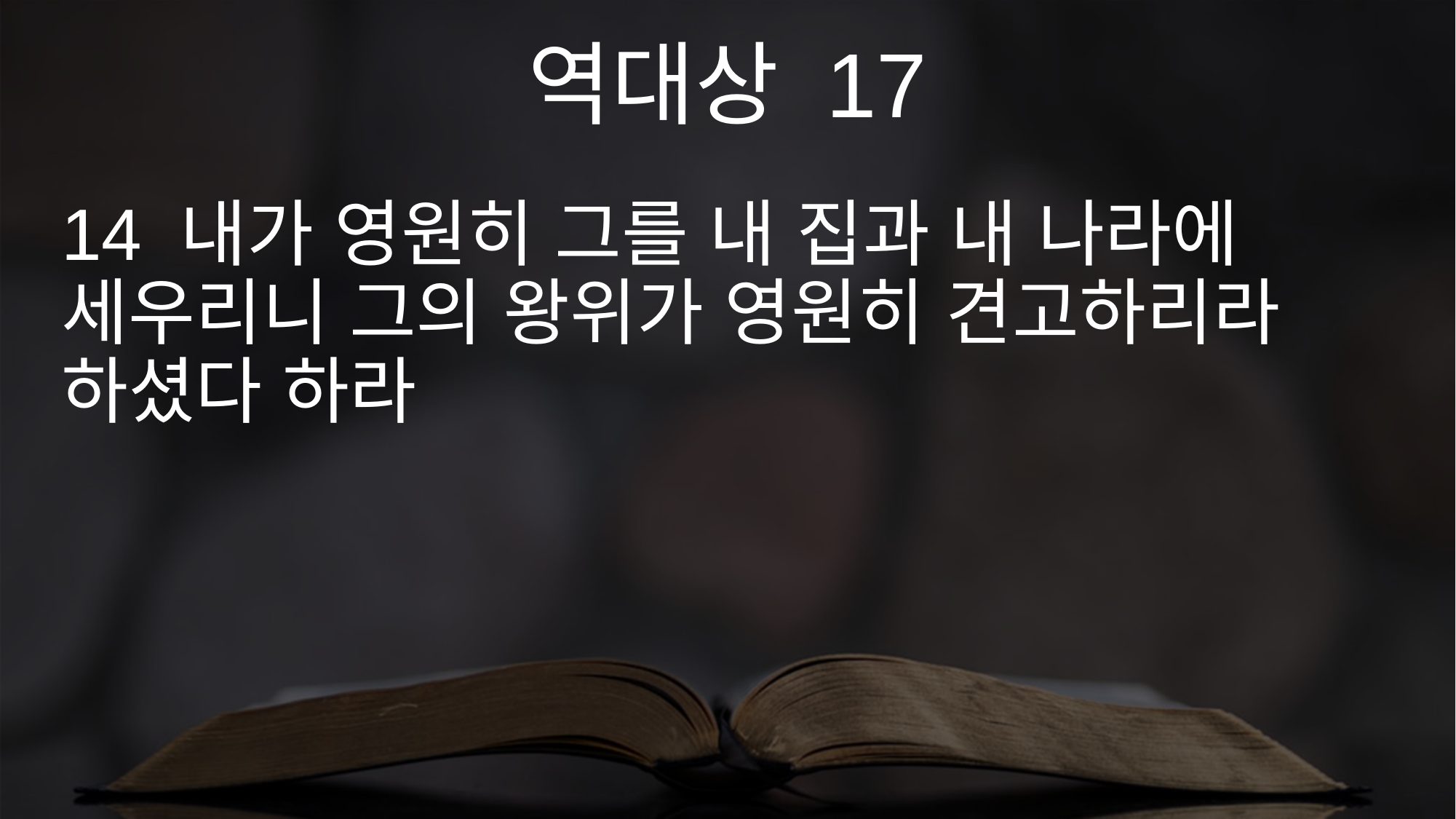

역대상 17
14 내가 영원히 그를 내 집과 내 나라에 세우리니 그의 왕위가 영원히 견고하리라 하셨다 하라